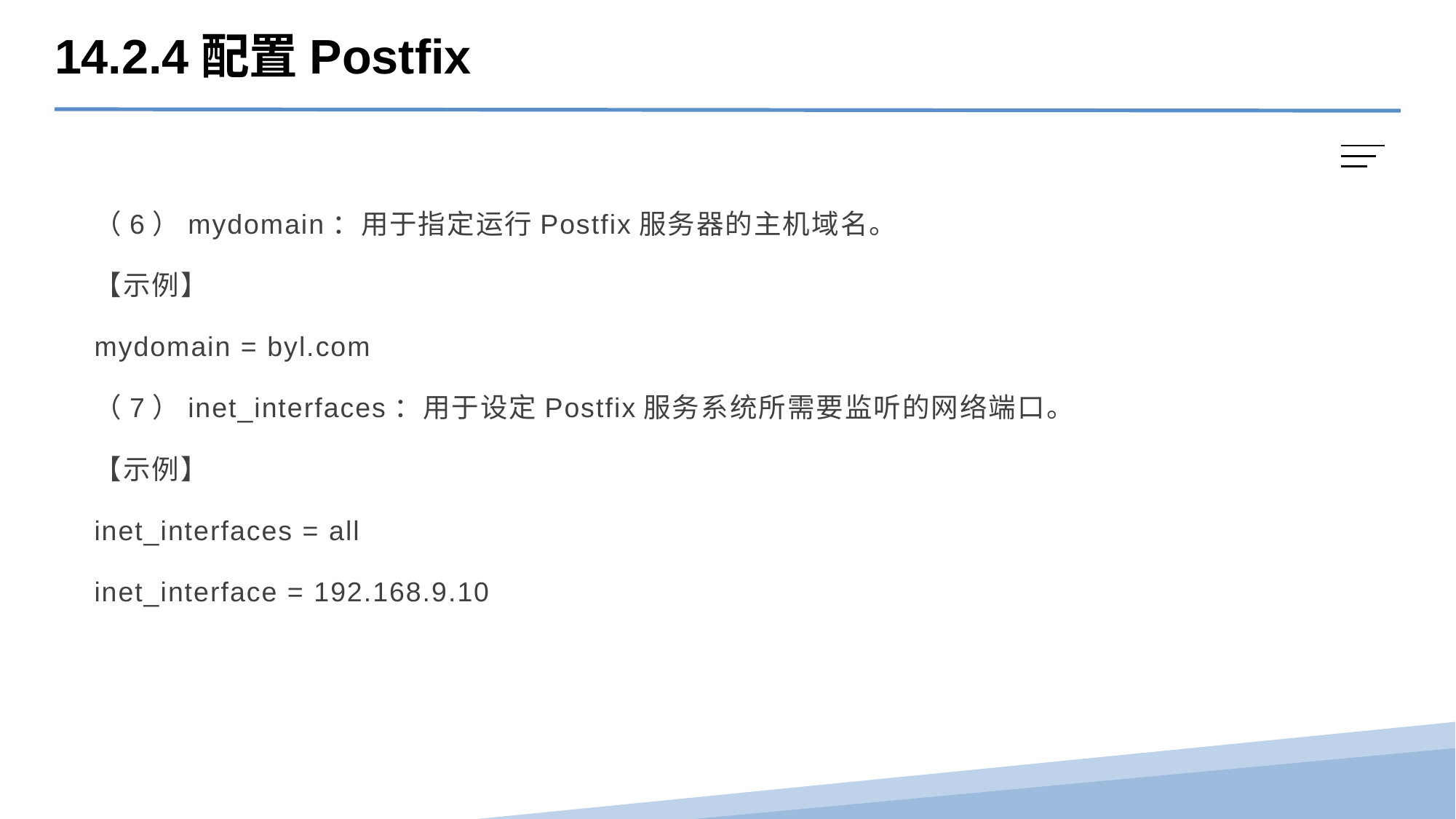

14.2.4配置Postfix
（6）mydomain：用于指定运行Postfix服务器的主机域名。
【示例】
mydomain = byl.com
（7）inet_interfaces：用于设定Postfix服务系统所需要监听的网络端口。
【示例】
inet_interfaces = all
inet_interface = 192.168.9.10